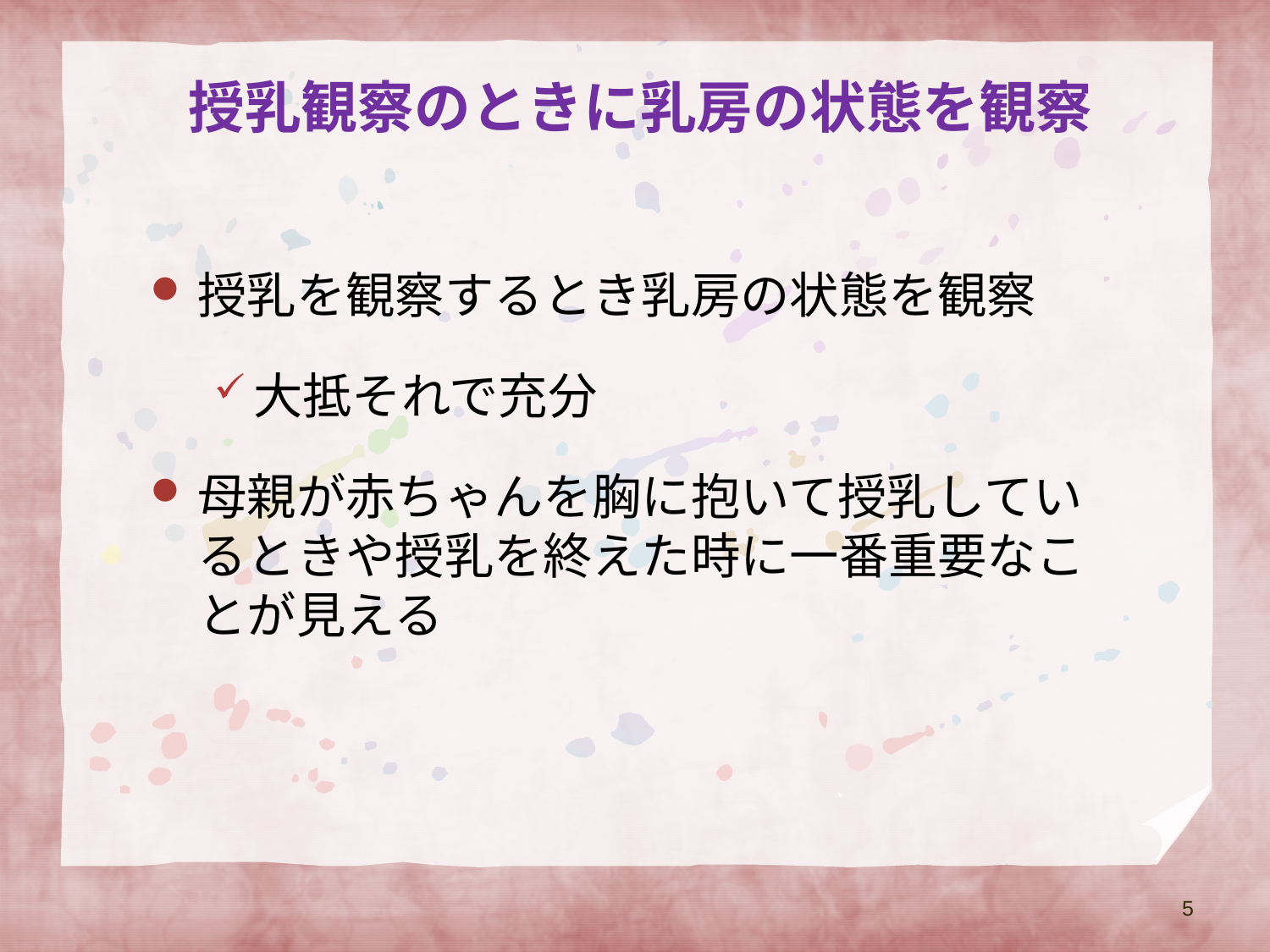

# 授乳観察のときに乳房の状態を観察
授乳を観察するとき乳房の状態を観察
大抵それで充分
母親が赤ちゃんを胸に抱いて授乳しているときや授乳を終えた時に一番重要なことが見える
5